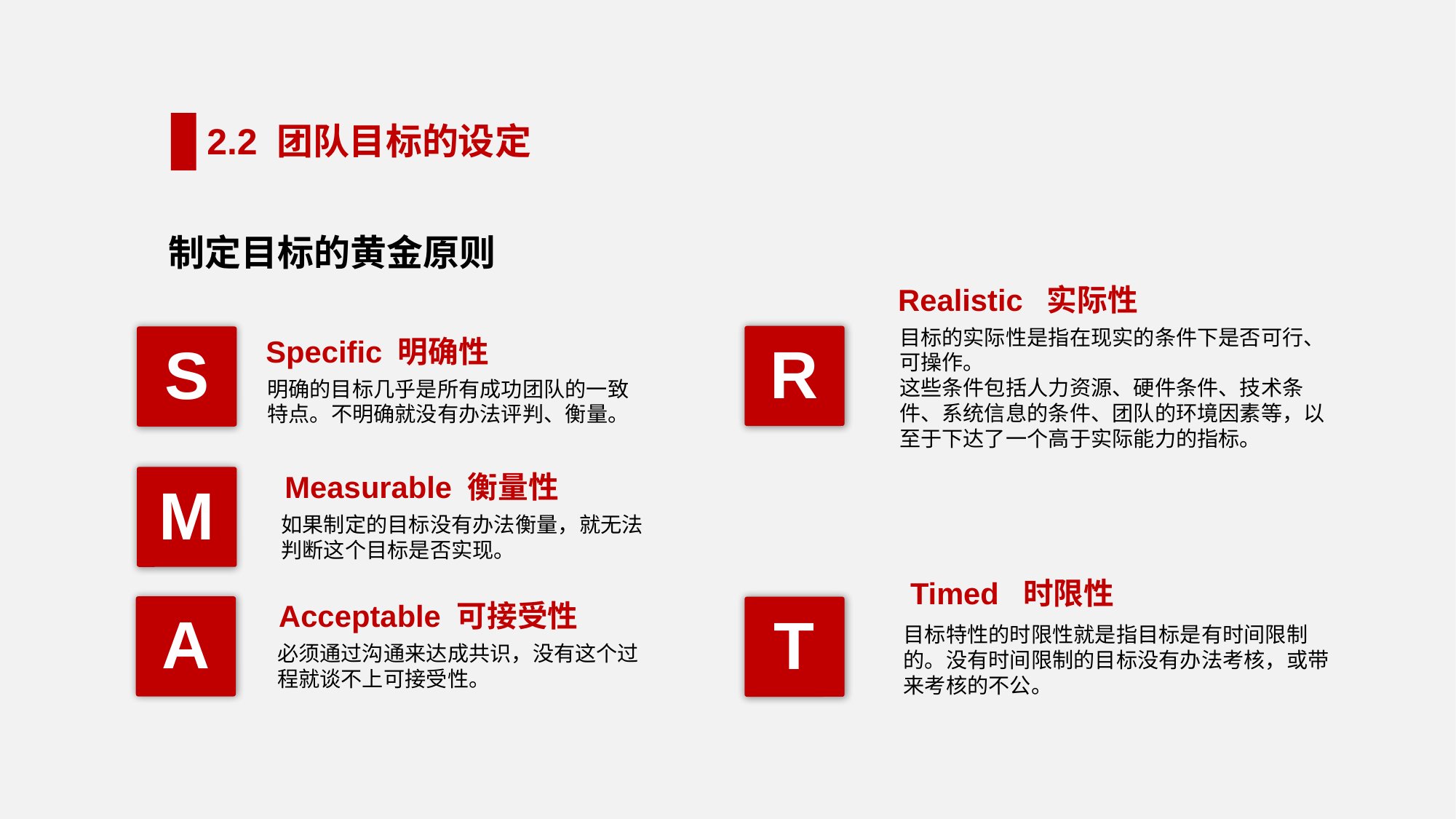

2.2 团队目标的设定
制定目标的黄金原则
Realistic  实际性
目标的实际性是指在现实的条件下是否可行、可操作。
这些条件包括人力资源、硬件条件、技术条件、系统信息的条件、团队的环境因素等，以至于下达了一个高于实际能力的指标。

R

S
Specific 明确性
明确的目标几乎是所有成功团队的一致特点。不明确就没有办法评判、衡量。
Measurable 衡量性

M
如果制定的目标没有办法衡量，就无法判断这个目标是否实现。
Timed  时限性
Acceptable 可接受性

A

T
目标特性的时限性就是指目标是有时间限制的。没有时间限制的目标没有办法考核，或带来考核的不公。
必须通过沟通来达成共识，没有这个过程就谈不上可接受性。